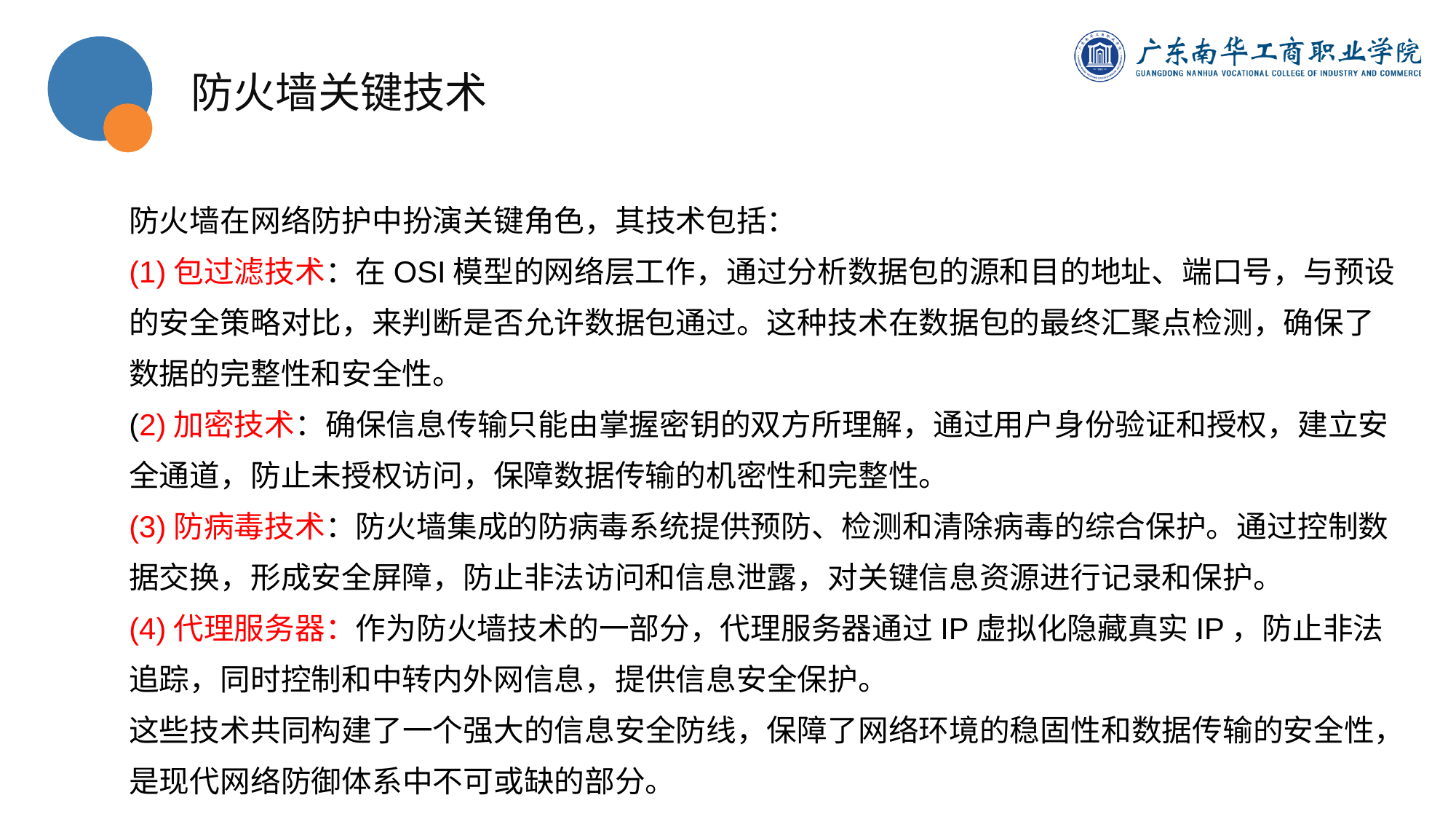

防火墙关键技术

防火墙在网络防护中扮演关键角色，其技术包括：
(1)包过滤技术：在OSI模型的网络层工作，通过分析数据包的源和目的地址、端口号，与预设的安全策略对比，来判断是否允许数据包通过。这种技术在数据包的最终汇聚点检测，确保了数据的完整性和安全性。
(2)加密技术：确保信息传输只能由掌握密钥的双方所理解，通过用户身份验证和授权，建立安全通道，防止未授权访问，保障数据传输的机密性和完整性。
(3)防病毒技术：防火墙集成的防病毒系统提供预防、检测和清除病毒的综合保护。通过控制数据交换，形成安全屏障，防止非法访问和信息泄露，对关键信息资源进行记录和保护。
(4)代理服务器：作为防火墙技术的一部分，代理服务器通过IP虚拟化隐藏真实IP，防止非法追踪，同时控制和中转内外网信息，提供信息安全保护。
这些技术共同构建了一个强大的信息安全防线，保障了网络环境的稳固性和数据传输的安全性，是现代网络防御体系中不可或缺的部分。